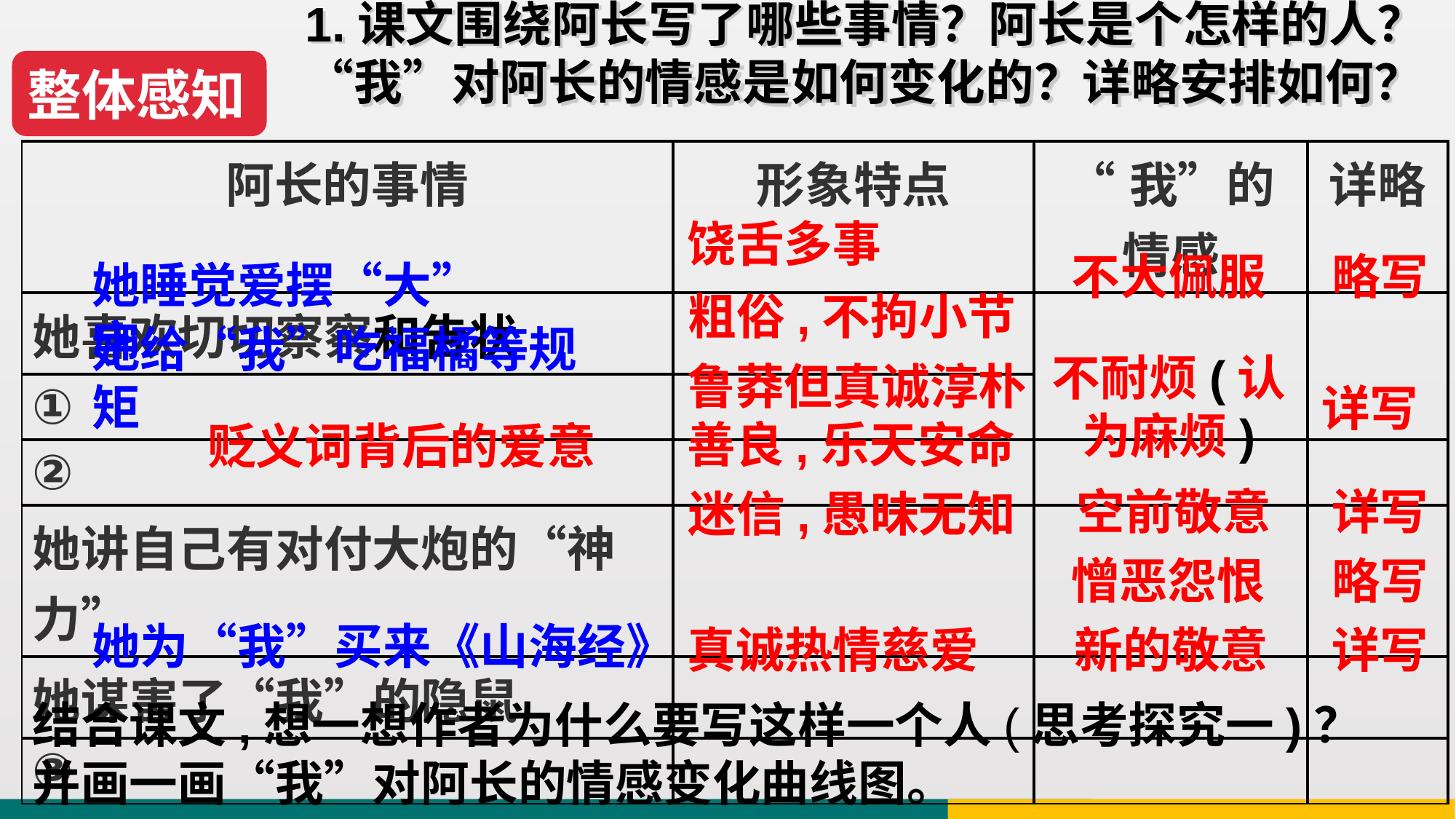

1.课文围绕阿长写了哪些事情？阿长是个怎样的人？“我”对阿长的情感是如何变化的？详略安排如何？
整体感知
| 阿长的事情 | 形象特点 | “我”的情感 | 详略 |
| --- | --- | --- | --- |
| 她喜欢切切察察和告状 |  |  |  |
| ① |  |  |  |
| ② |  |  |  |
| 她讲自己有对付大炮的“神力” |  |  |  |
| 她谋害了“我”的隐鼠 |  |  |  |
| ③ |  |  |  |
饶舌多事
不大佩服
略写
她睡觉爱摆“大”字
粗俗,不拘小节
她给“我”吃福橘等规矩

鲁莽但真诚淳朴善良,乐天安命
不耐烦(认为麻烦)
详写
贬义词背后的爱意
空前敬意
详写
迷信,愚昧无知
憎恶怨恨
略写
她为“我”买来《山海经》
新的敬意
详写
真诚热情慈爱
结合课文,想一想作者为什么要写这样一个人(思考探究一)？
并画一画“我”对阿长的情感变化曲线图。